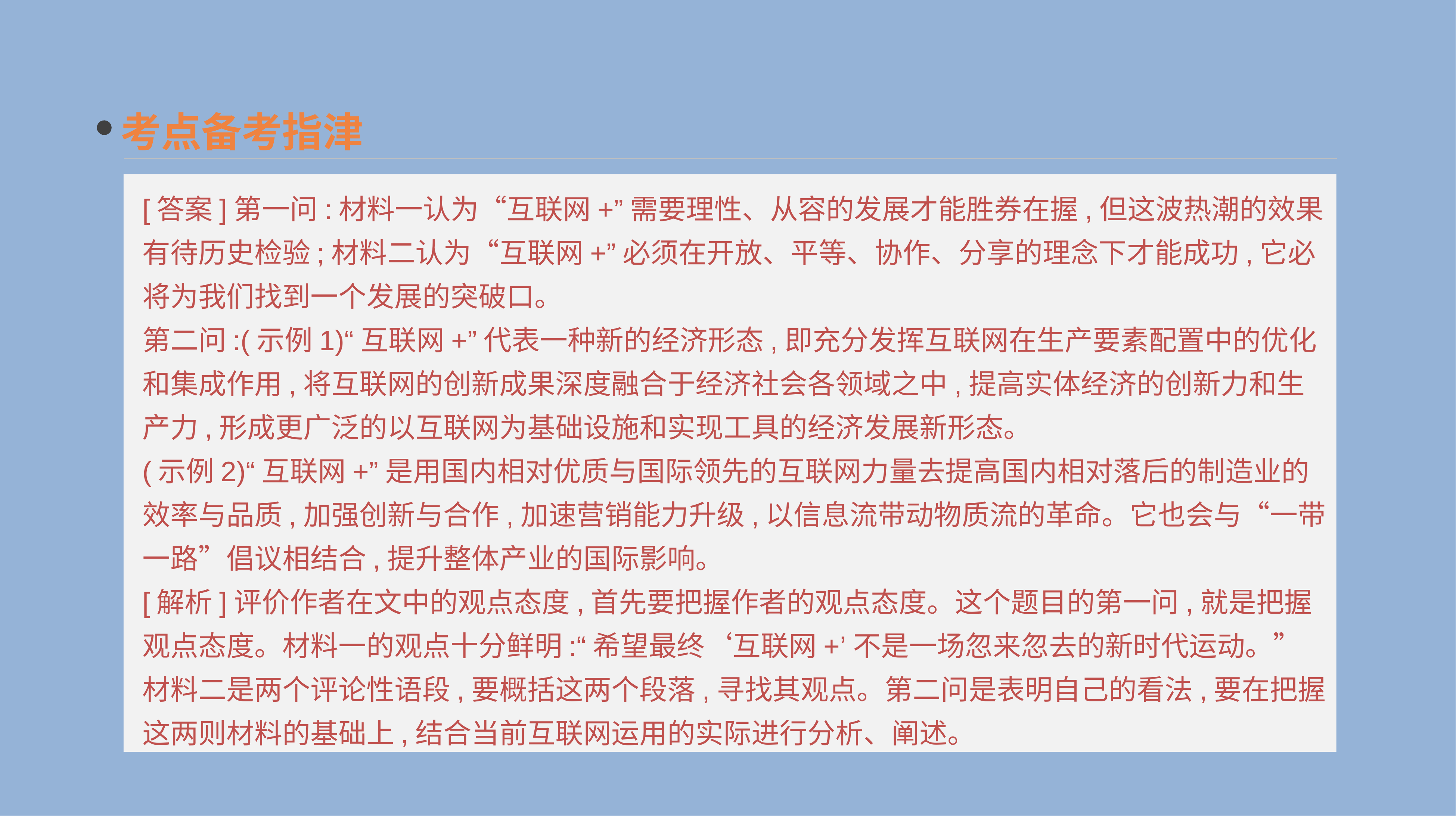

考点备考指津

[答案]第一问:材料一认为“互联网+”需要理性、从容的发展才能胜券在握,但这波热潮的效果有待历史检验;材料二认为“互联网+”必须在开放、平等、协作、分享的理念下才能成功,它必将为我们找到一个发展的突破口。
第二问:(示例1)“互联网+”代表一种新的经济形态,即充分发挥互联网在生产要素配置中的优化和集成作用,将互联网的创新成果深度融合于经济社会各领域之中,提高实体经济的创新力和生产力,形成更广泛的以互联网为基础设施和实现工具的经济发展新形态。
(示例2)“互联网+”是用国内相对优质与国际领先的互联网力量去提高国内相对落后的制造业的效率与品质,加强创新与合作,加速营销能力升级,以信息流带动物质流的革命。它也会与“一带一路”倡议相结合,提升整体产业的国际影响。
[解析]评价作者在文中的观点态度,首先要把握作者的观点态度。这个题目的第一问,就是把握观点态度。材料一的观点十分鲜明:“希望最终‘互联网+’不是一场忽来忽去的新时代运动。”材料二是两个评论性语段,要概括这两个段落,寻找其观点。第二问是表明自己的看法,要在把握这两则材料的基础上,结合当前互联网运用的实际进行分析、阐述。